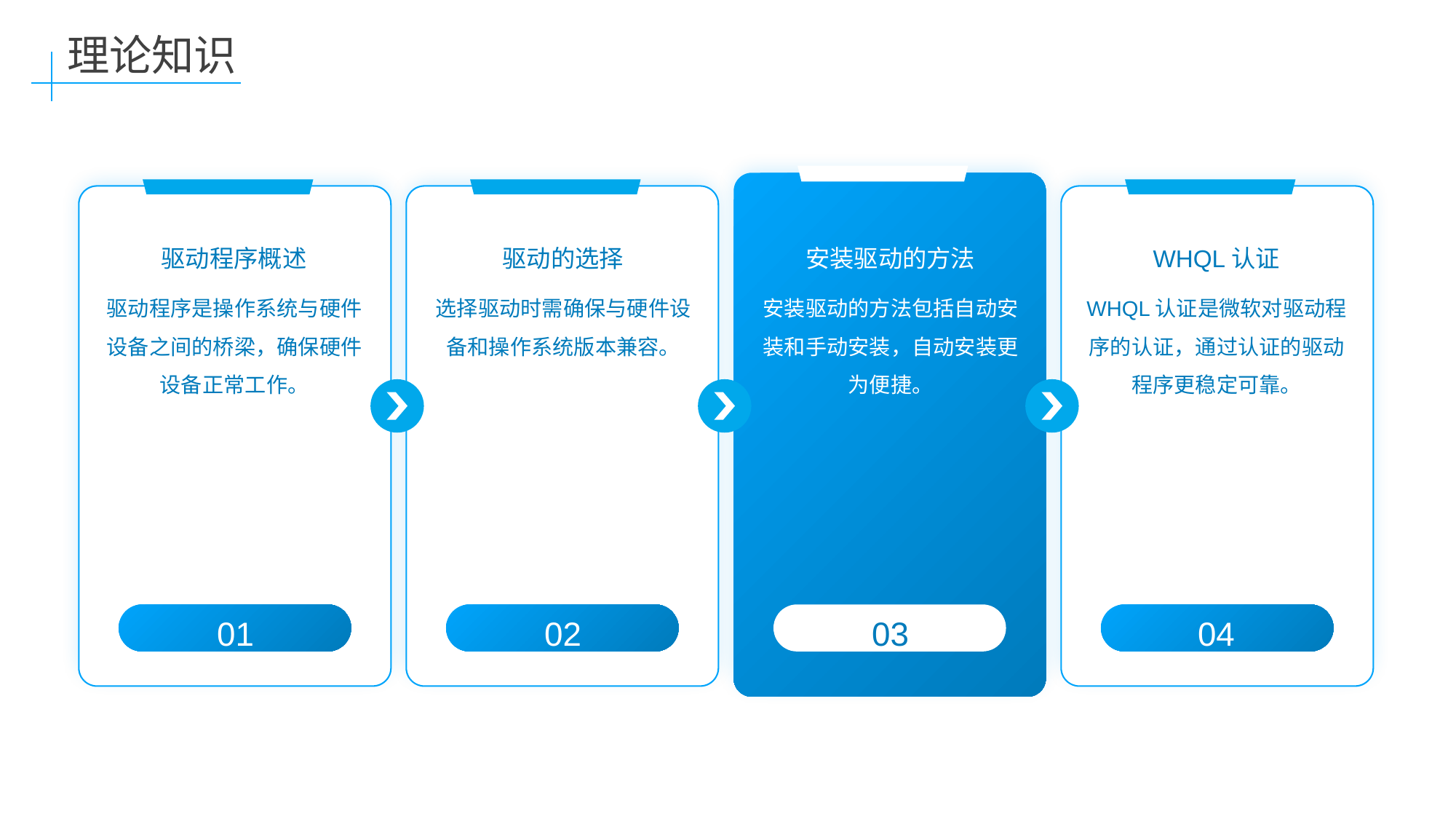

理论知识

驱动程序概述
驱动的选择
安装驱动的方法
WHQL认证
驱动程序是操作系统与硬件设备之间的桥梁，确保硬件设备正常工作。
选择驱动时需确保与硬件设备和操作系统版本兼容。
安装驱动的方法包括自动安装和手动安装，自动安装更为便捷。
WHQL认证是微软对驱动程序的认证，通过认证的驱动程序更稳定可靠。

01
02
03
04